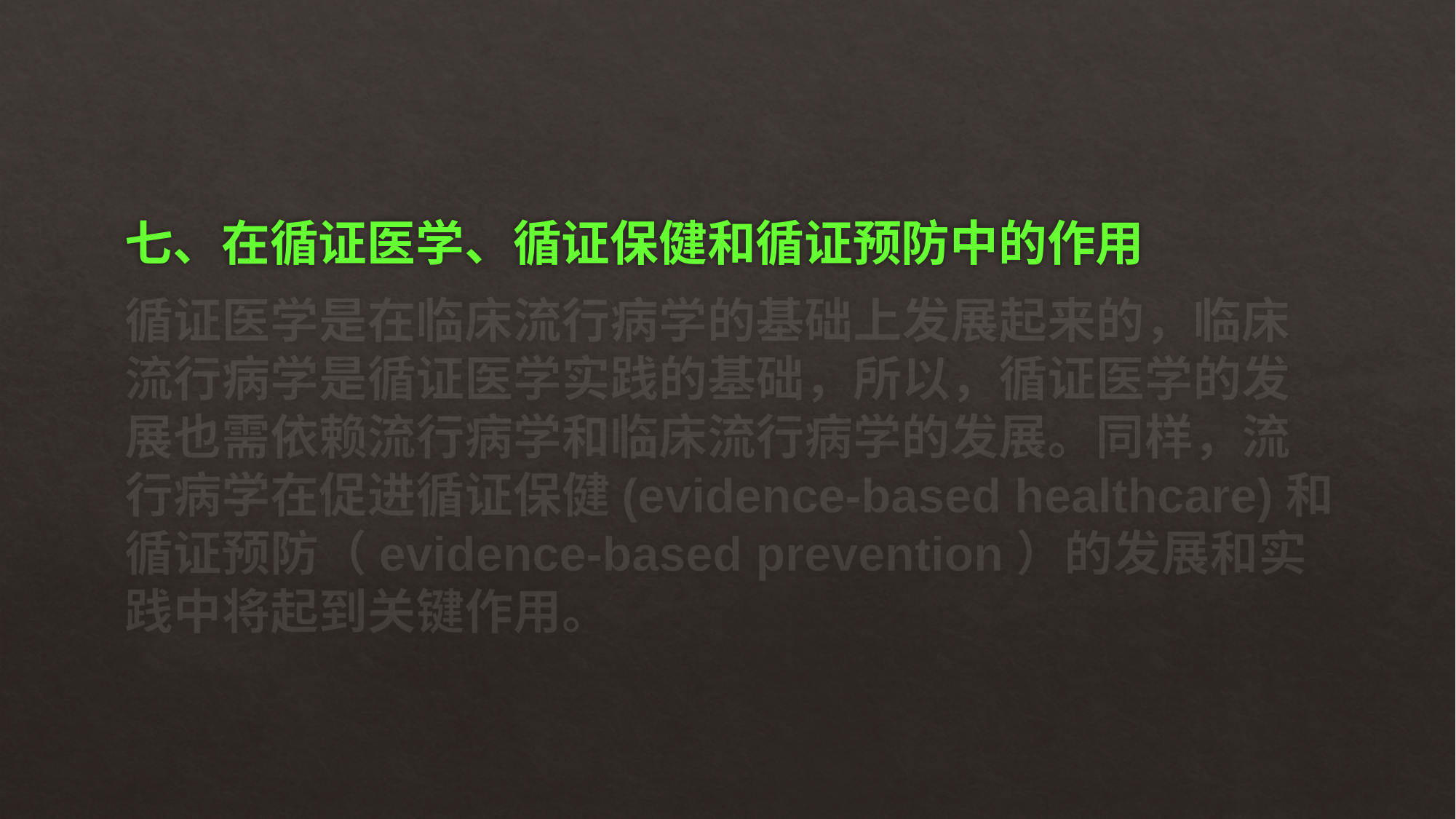

#
七、在循证医学、循证保健和循证预防中的作用
循证医学是在临床流行病学的基础上发展起来的，临床流行病学是循证医学实践的基础，所以，循证医学的发展也需依赖流行病学和临床流行病学的发展。同样，流行病学在促进循证保健(evidence-based healthcare)和循证预防（evidence-based prevention）的发展和实践中将起到关键作用。